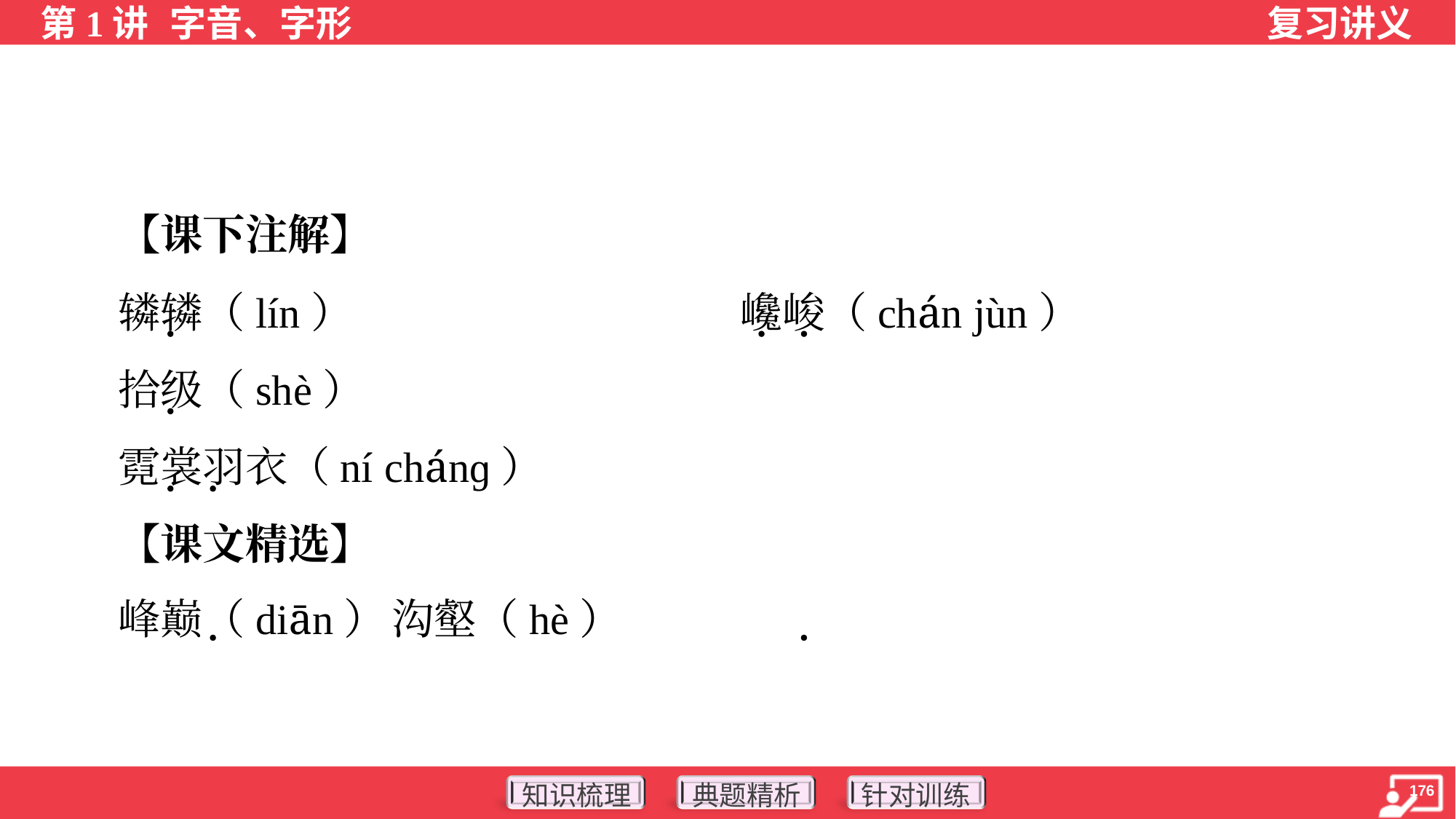

【课下注解】
    辚辚（lín）	巉峻（chán jùn）
    拾级（shè）
    霓裳羽衣（ní chánɡ）
    【课文精选】
    峰巅（diān）	沟壑（hè）